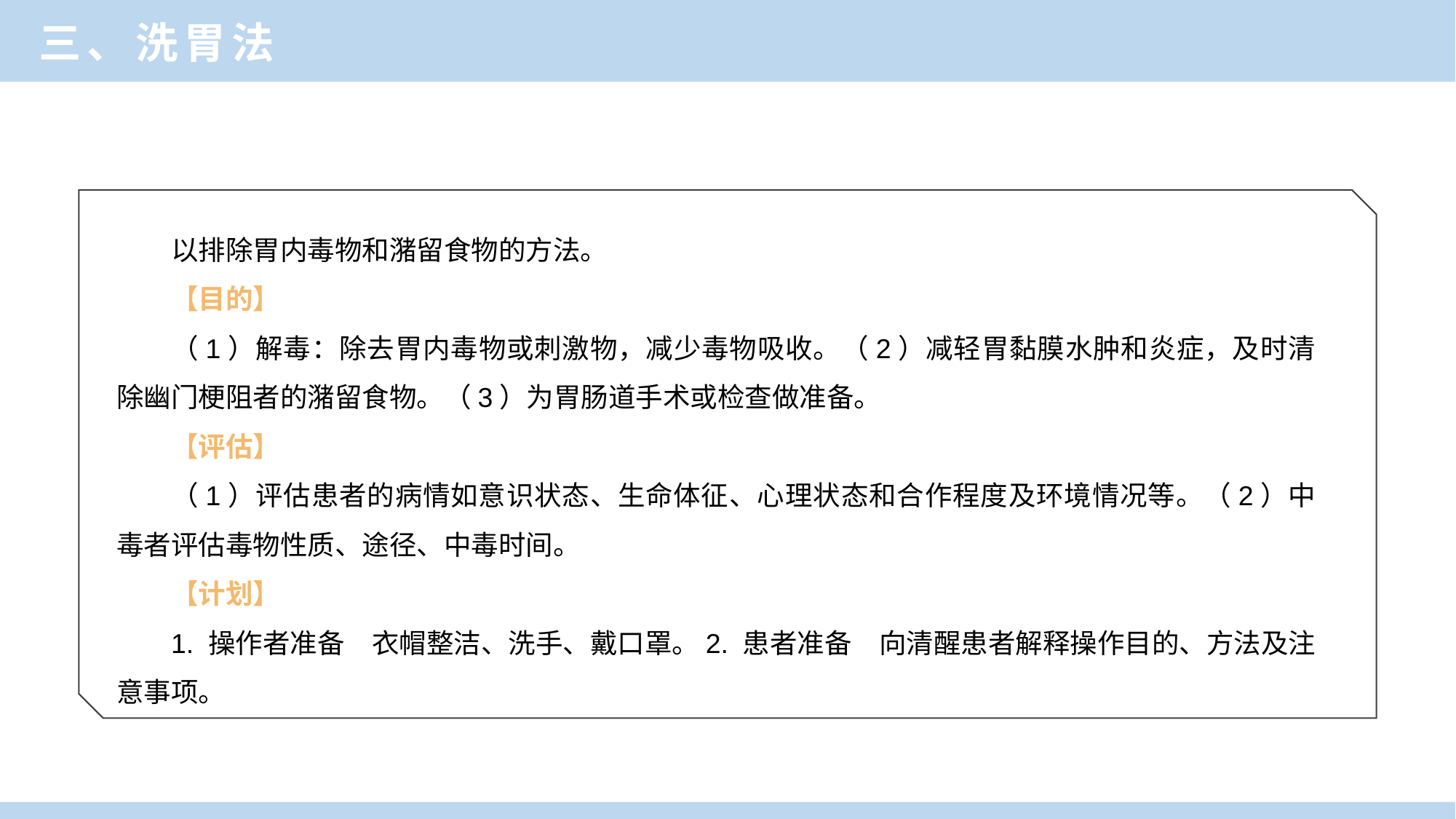

三、洗胃法

以排除胃内毒物和潴留食物的方法。
【目的】
（1）解毒：除去胃内毒物或刺激物，减少毒物吸收。（2）减轻胃黏膜水肿和炎症，及时清除幽门梗阻者的潴留食物。（3）为胃肠道手术或检查做准备。
【评估】
（1）评估患者的病情如意识状态、生命体征、心理状态和合作程度及环境情况等。（2）中毒者评估毒物性质、途径、中毒时间。
【计划】
1. 操作者准备　衣帽整洁、洗手、戴口罩。2. 患者准备　向清醒患者解释操作目的、方法及注意事项。